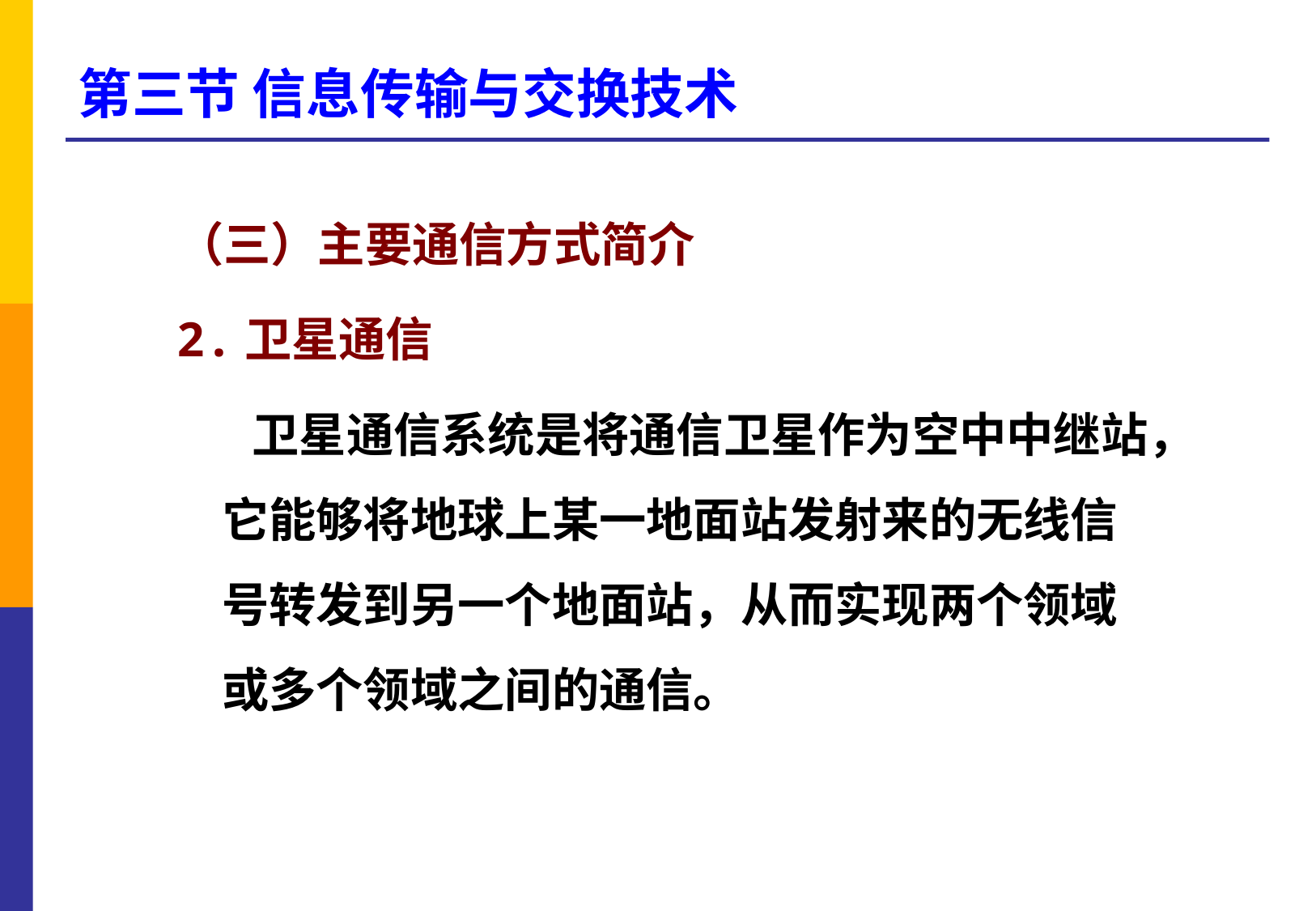

# 第三节 信息传输与交换技术
（三）主要通信方式简介
2.卫星通信
      卫星通信系统是将通信卫星作为空中中继站，它能够将地球上某一地面站发射来的无线信号转发到另一个地面站，从而实现两个领域或多个领域之间的通信。